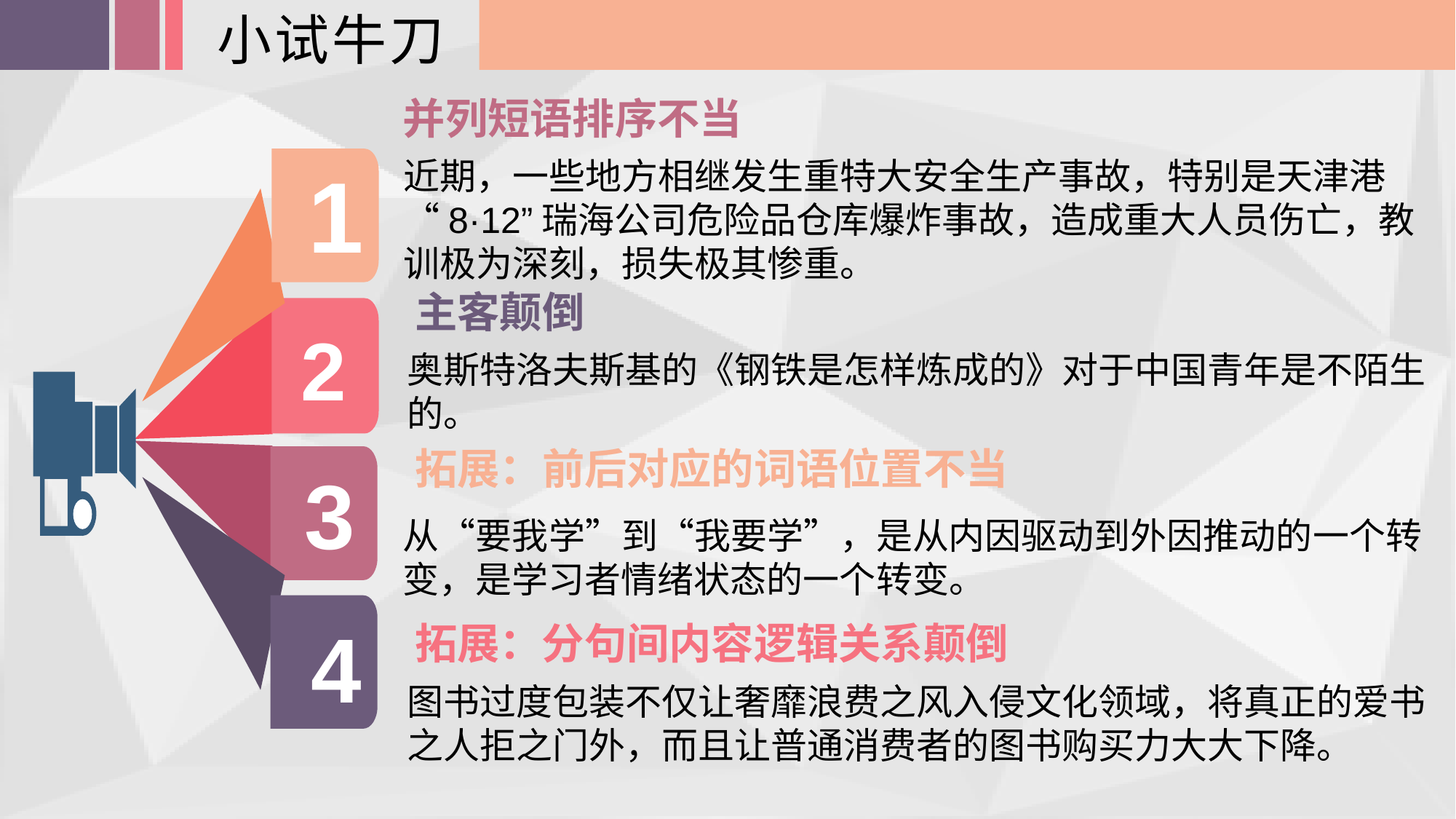

小试牛刀

并列短语排序不当
1

2

3

4
近期，一些地方相继发生重特大安全生产事故，特别是天津港“8·12”瑞海公司危险品仓库爆炸事故，造成重大人员伤亡，教训极为深刻，损失极其惨重。
主客颠倒
奥斯特洛夫斯基的《钢铁是怎样炼成的》对于中国青年是不陌生的。
拓展：前后对应的词语位置不当
从“要我学”到“我要学”，是从内因驱动到外因推动的一个转变，是学习者情绪状态的一个转变。
拓展：分句间内容逻辑关系颠倒
图书过度包装不仅让奢靡浪费之风入侵文化领域，将真正的爱书之人拒之门外，而且让普通消费者的图书购买力大大下降。